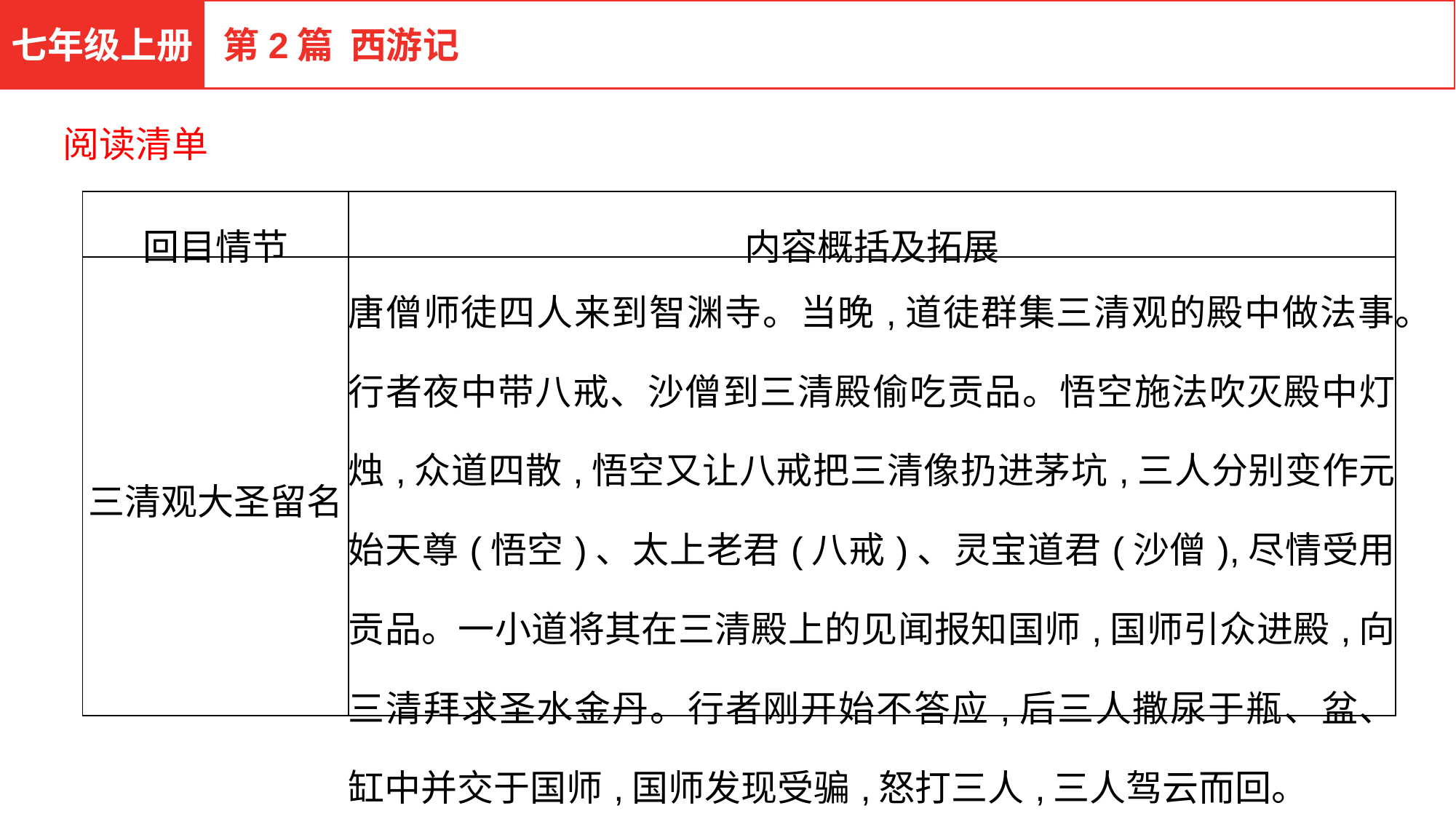

七年级上册
第2篇  西游记
阅读清单
| 回目情节 | 内容概括及拓展 |
| --- | --- |
| 三清观大圣留名 | 唐僧师徒四人来到智渊寺。当晚,道徒群集三清观的殿中做法事。行者夜中带八戒、沙僧到三清殿偷吃贡品。悟空施法吹灭殿中灯烛,众道四散,悟空又让八戒把三清像扔进茅坑,三人分别变作元始天尊(悟空)、太上老君(八戒)、灵宝道君(沙僧),尽情受用贡品。一小道将其在三清殿上的见闻报知国师,国师引众进殿,向三清拜求圣水金丹。行者刚开始不答应,后三人撒尿于瓶、盆、缸中并交于国师,国师发现受骗,怒打三人,三人驾云而回。 |